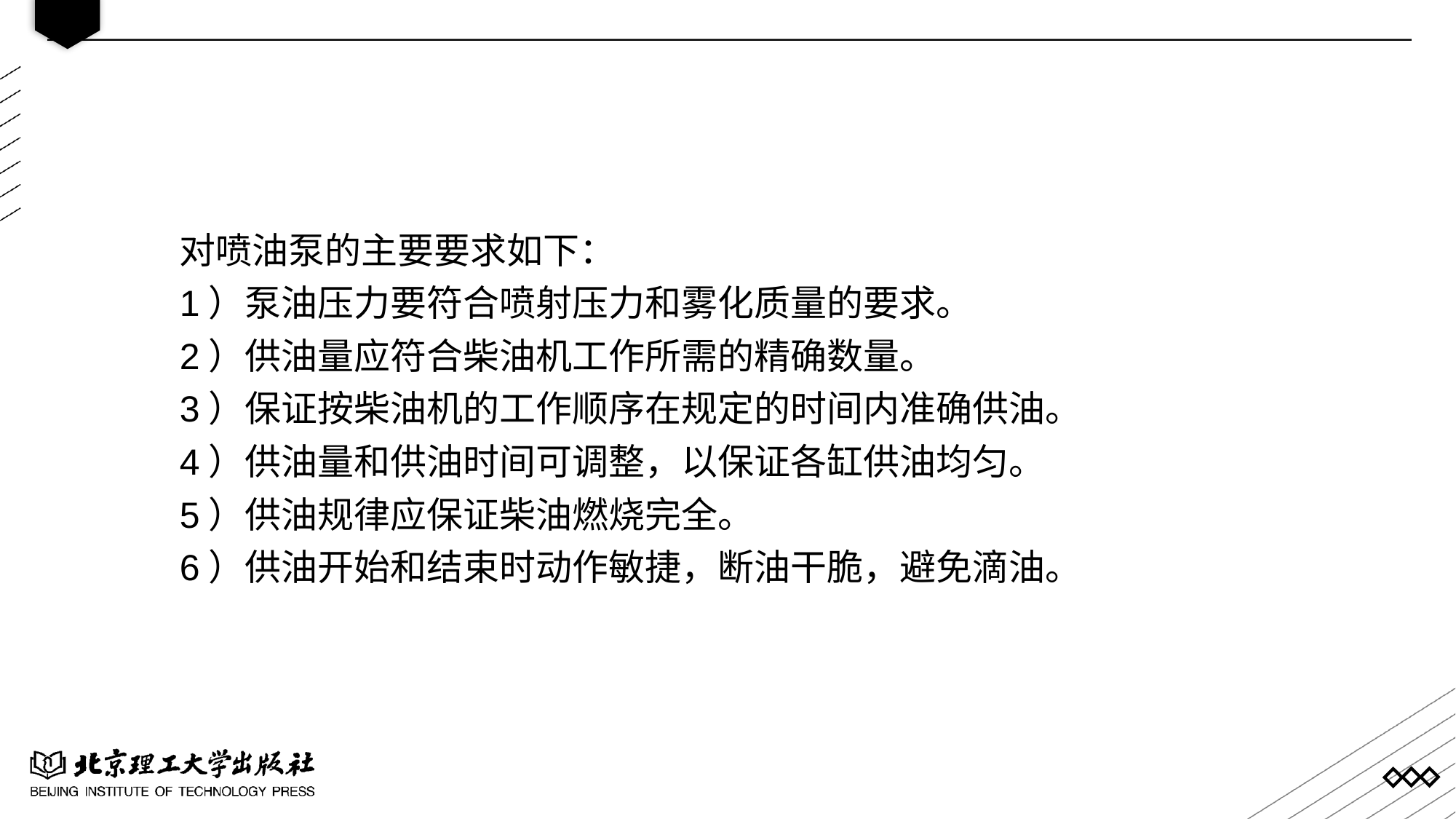

对喷油泵的主要要求如下：
1）泵油压力要符合喷射压力和雾化质量的要求。
2）供油量应符合柴油机工作所需的精确数量。
3）保证按柴油机的工作顺序在规定的时间内准确供油。
4）供油量和供油时间可调整，以保证各缸供油均匀。
5）供油规律应保证柴油燃烧完全。
6）供油开始和结束时动作敏捷，断油干脆，避免滴油。